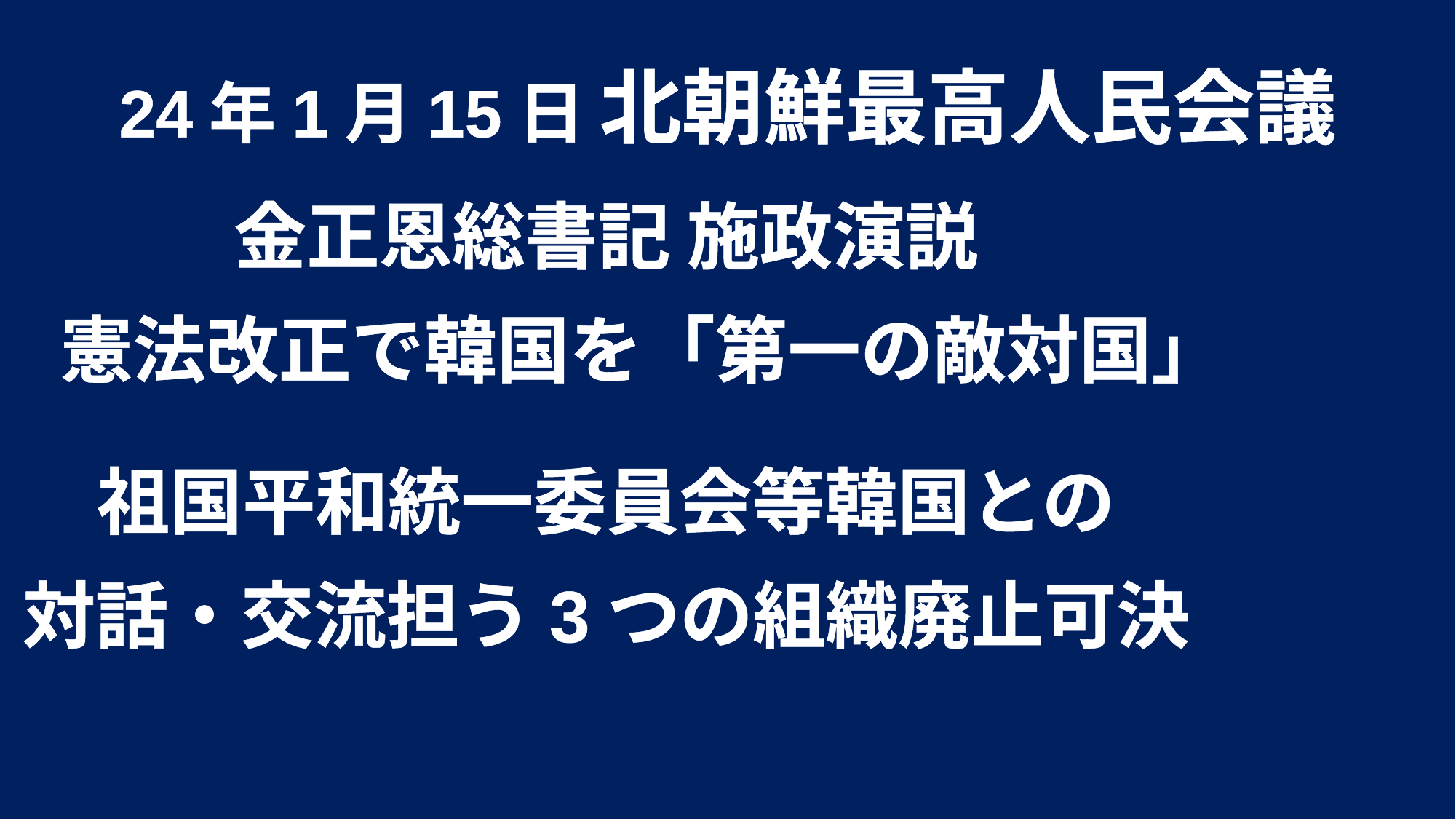

24年1月15日 北朝鮮最高人民会議
金正恩総書記 施政演説
　憲法改正で韓国を「第一の敵対国」
祖国平和統一委員会等韓国との
対話・交流担う3つの組織廃止可決